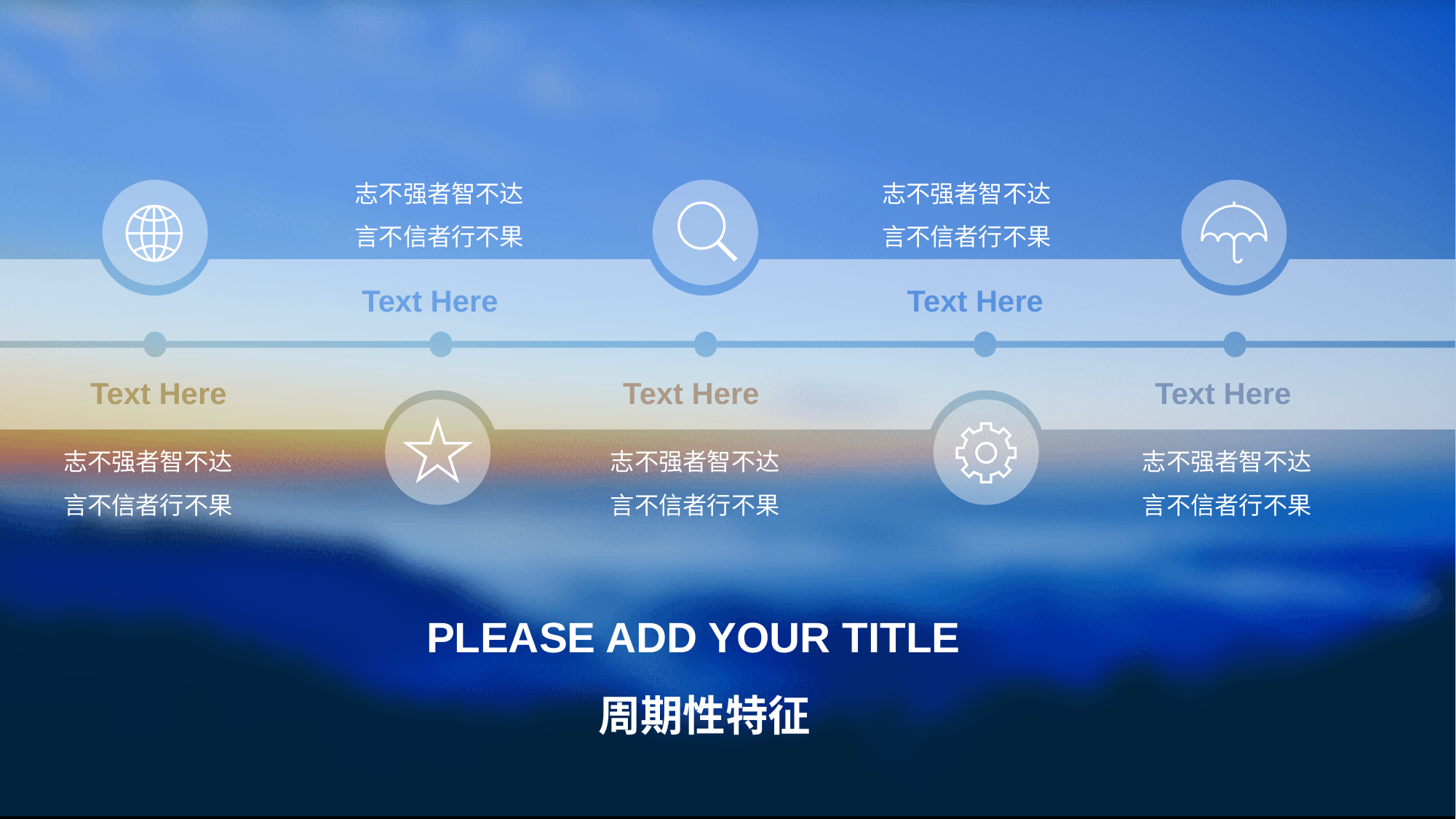

志不强者智不达言不信者行不果
志不强者智不达言不信者行不果

Text Here
Text Here
Text Here
Text Here
Text Here

志不强者智不达言不信者行不果
志不强者智不达言不信者行不果
志不强者智不达言不信者行不果
PLEASE ADD YOUR TITLE
周期性特征